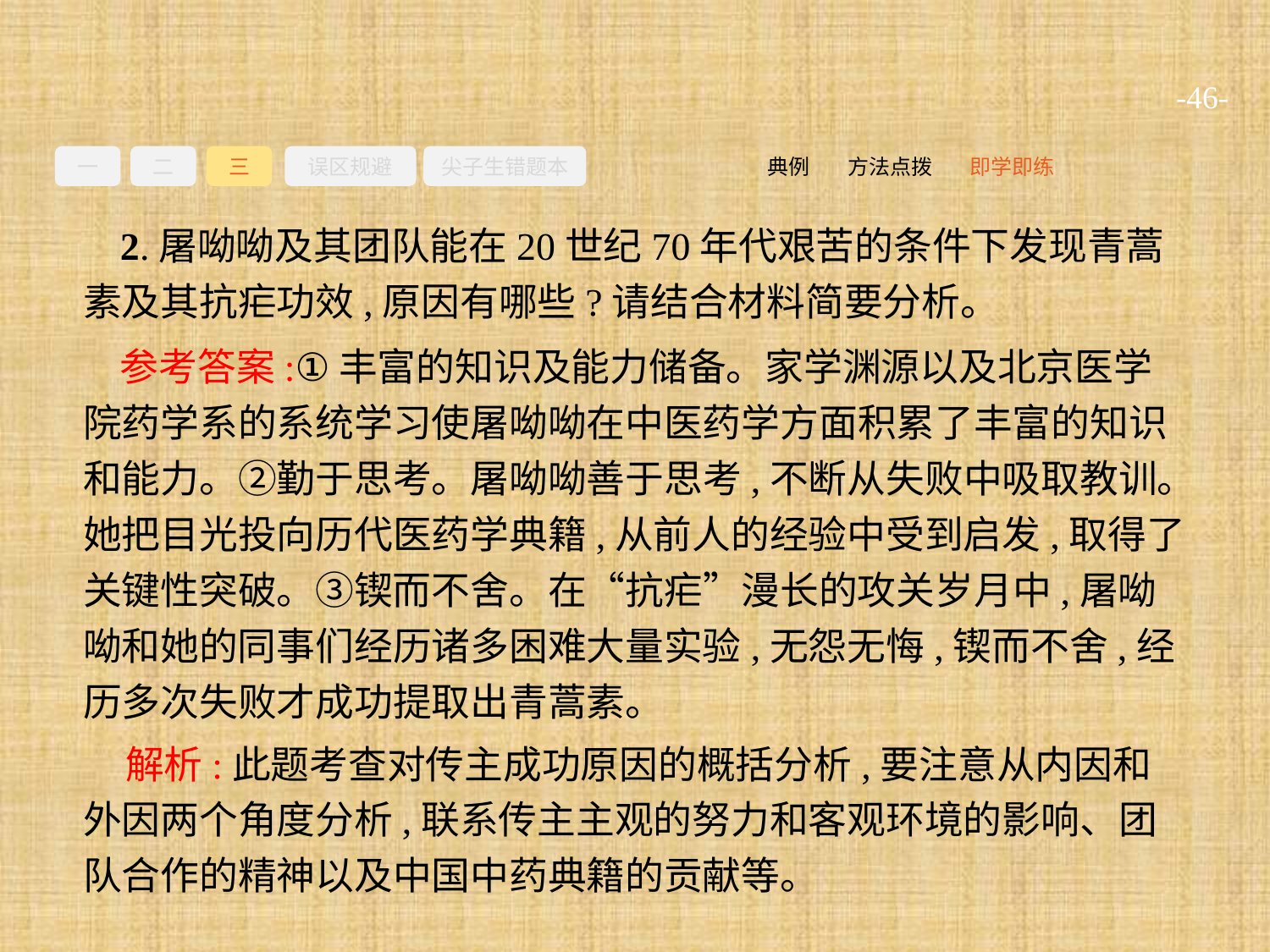

-46-
一
二
三
误区规避
尖子生错题本
即学即练
方法点拨
典例
2.屠呦呦及其团队能在20世纪70年代艰苦的条件下发现青蒿素及其抗疟功效,原因有哪些?请结合材料简要分析。
参考答案:①丰富的知识及能力储备。家学渊源以及北京医学院药学系的系统学习使屠呦呦在中医药学方面积累了丰富的知识和能力。②勤于思考。屠呦呦善于思考,不断从失败中吸取教训。她把目光投向历代医药学典籍,从前人的经验中受到启发,取得了关键性突破。③锲而不舍。在“抗疟”漫长的攻关岁月中,屠呦呦和她的同事们经历诸多困难大量实验,无怨无悔,锲而不舍,经历多次失败才成功提取出青蒿素。
解析:此题考查对传主成功原因的概括分析,要注意从内因和外因两个角度分析,联系传主主观的努力和客观环境的影响、团队合作的精神以及中国中药典籍的贡献等。